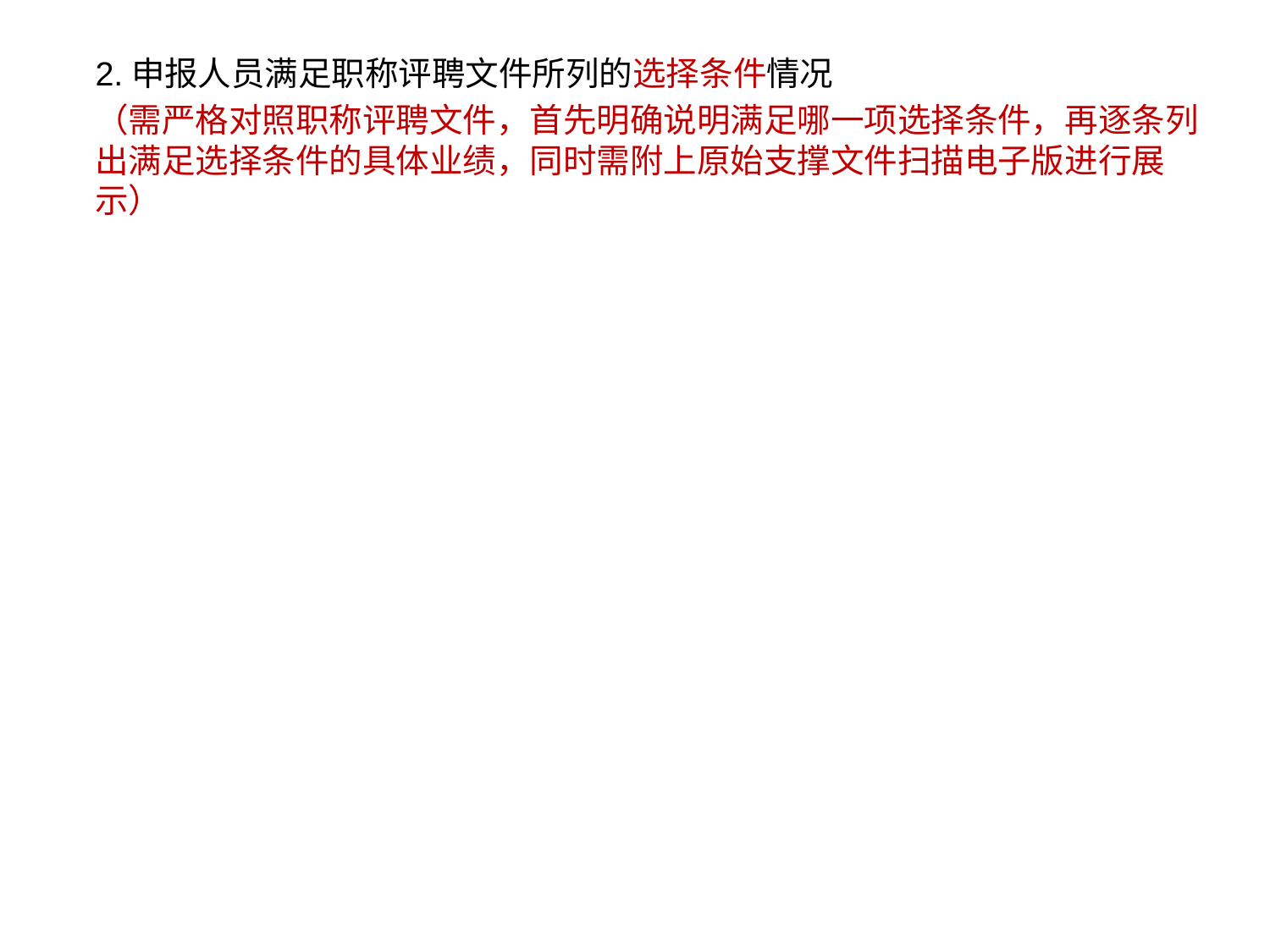

2.申报人员满足职称评聘文件所列的选择条件情况
（需严格对照职称评聘文件，首先明确说明满足哪一项选择条件，再逐条列出满足选择条件的具体业绩，同时需附上原始支撑文件扫描电子版进行展示）